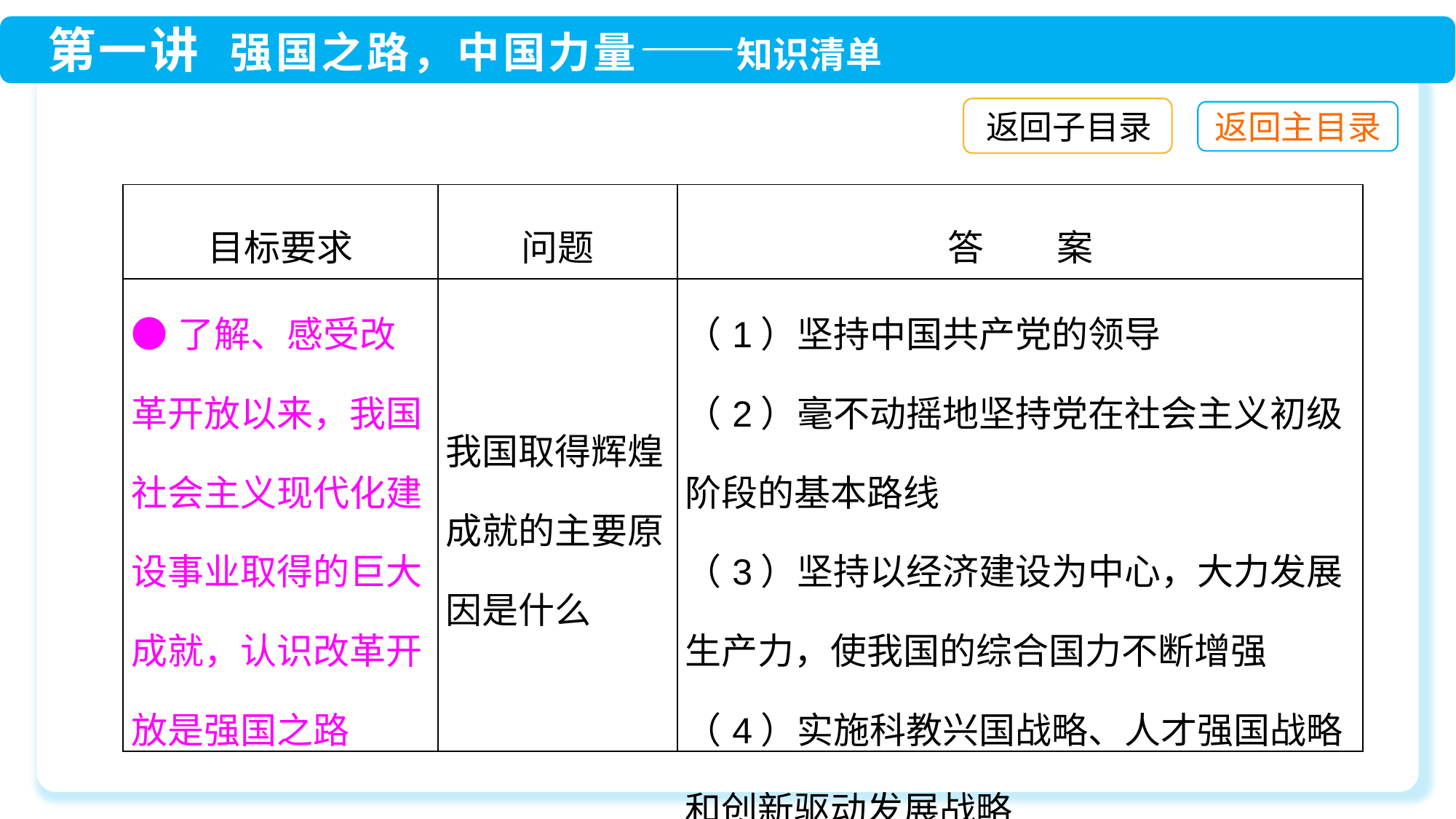

返回子目录
| 目标要求 | 问题 | 答　　案 |
| --- | --- | --- |
| ●了解、感受改革开放以来，我国社会主义现代化建设事业取得的巨大成就，认识改革开放是强国之路 | 我国取得辉煌成就的主要原因是什么 | （1）坚持中国共产党的领导 （2）毫不动摇地坚持党在社会主义初级阶段的基本路线 （3）坚持以经济建设为中心，大力发展生产力，使我国的综合国力不断增强 （4）实施科教兴国战略、人才强国战略和创新驱动发展战略 |